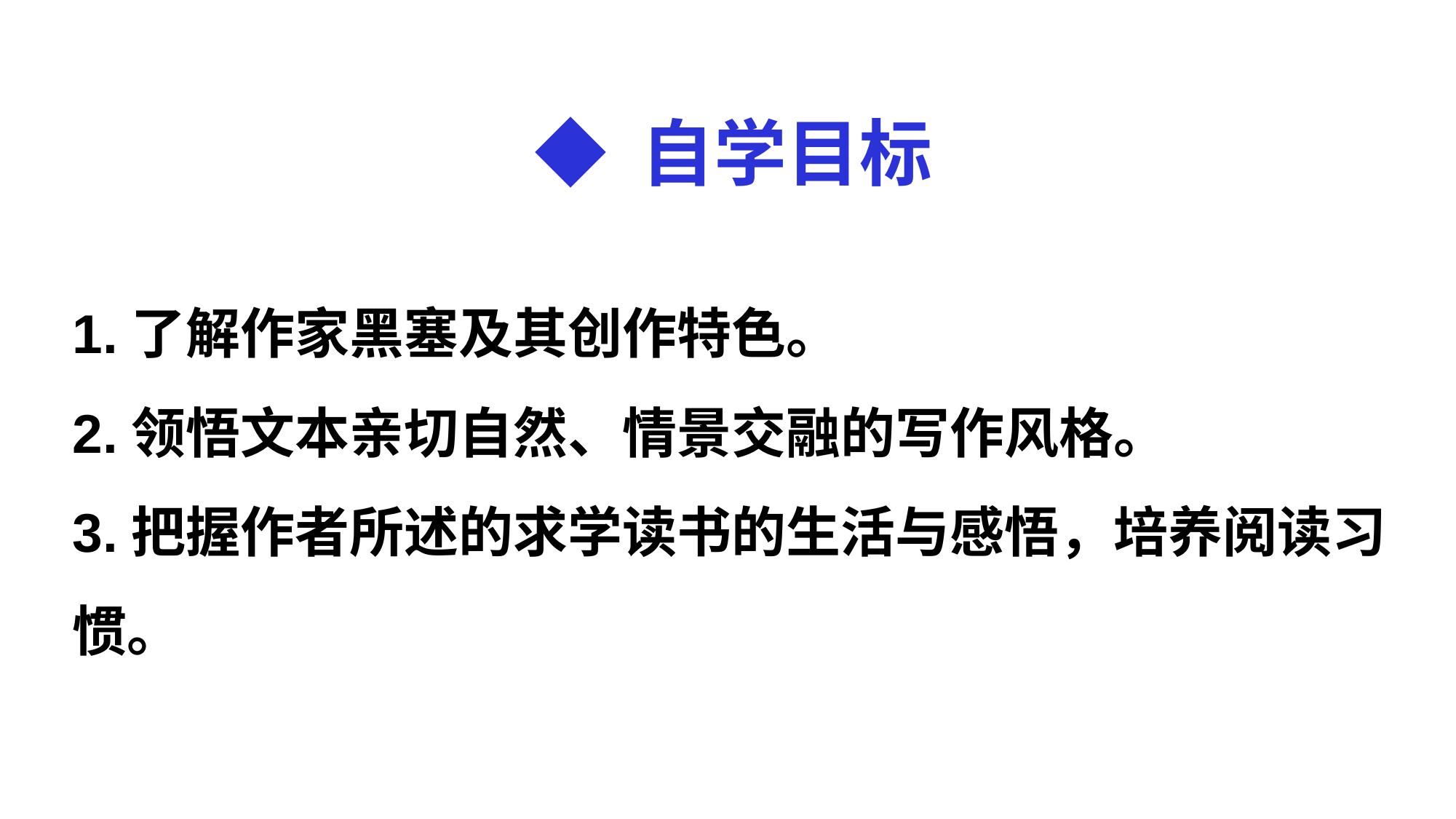

◆ 自学目标
1.了解作家黑塞及其创作特色。
2.领悟文本亲切自然、情景交融的写作风格。
3.把握作者所述的求学读书的生活与感悟，培养阅读习
惯。